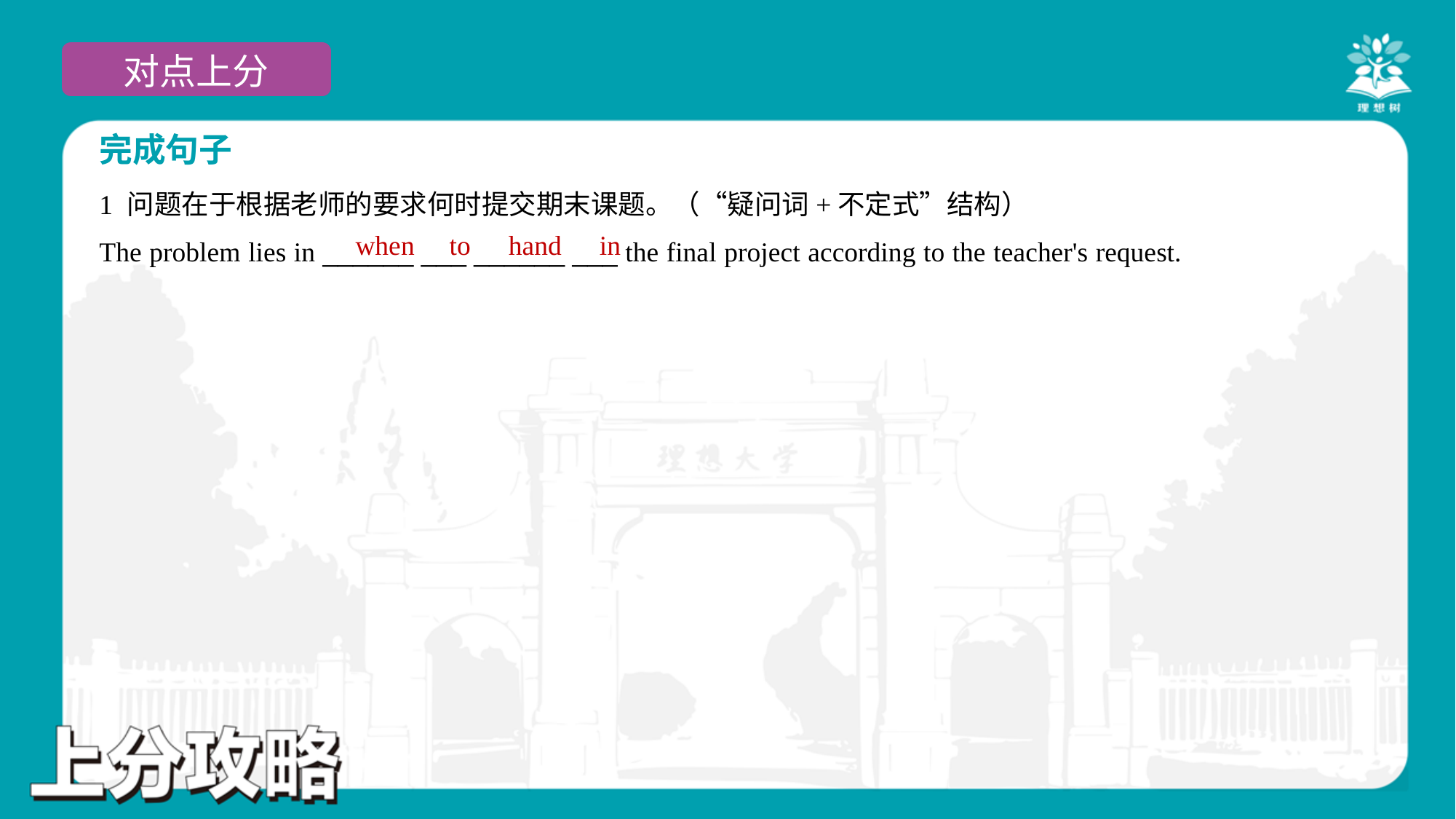

完成句子
1 问题在于根据老师的要求何时提交期末课题。（“疑问词+不定式”结构）
The problem lies in ______ ___ ______ ___ the final project according to the teacher's request.
when
to
hand
in